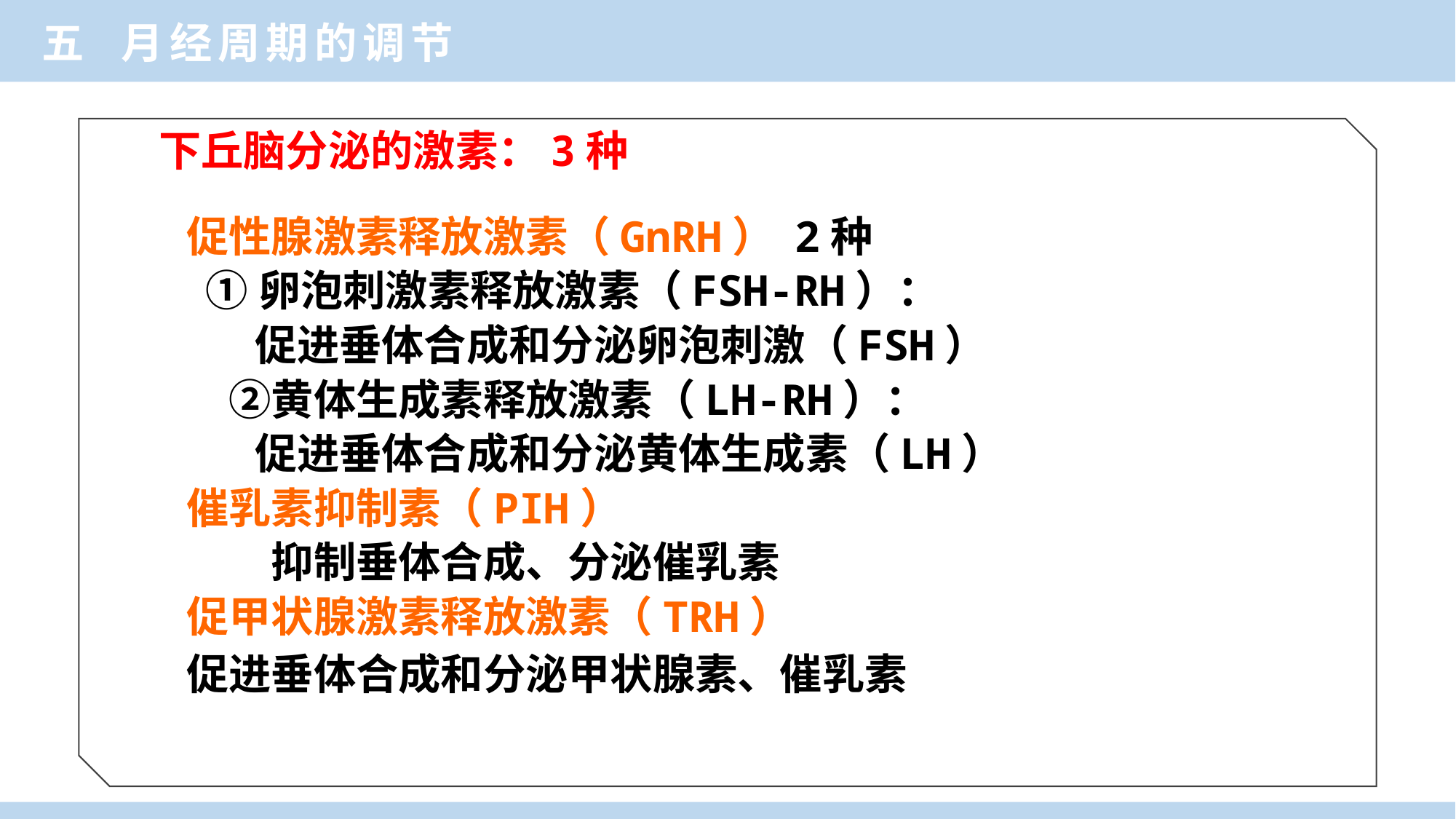

五  月经周期的调节
下丘脑分泌的激素：3种

促性腺激素释放激素（GnRH） 2种
  ①卵泡刺激素释放激素（FSH-RH）：
      促进垂体合成和分泌卵泡刺激（FSH）
　②黄体生成素释放激素（LH-RH）：
      促进垂体合成和分泌黄体生成素（LH）
催乳素抑制素（PIH）
　　抑制垂体合成、分泌催乳素
促甲状腺激素释放激素（TRH）
促进垂体合成和分泌甲状腺素、催乳素